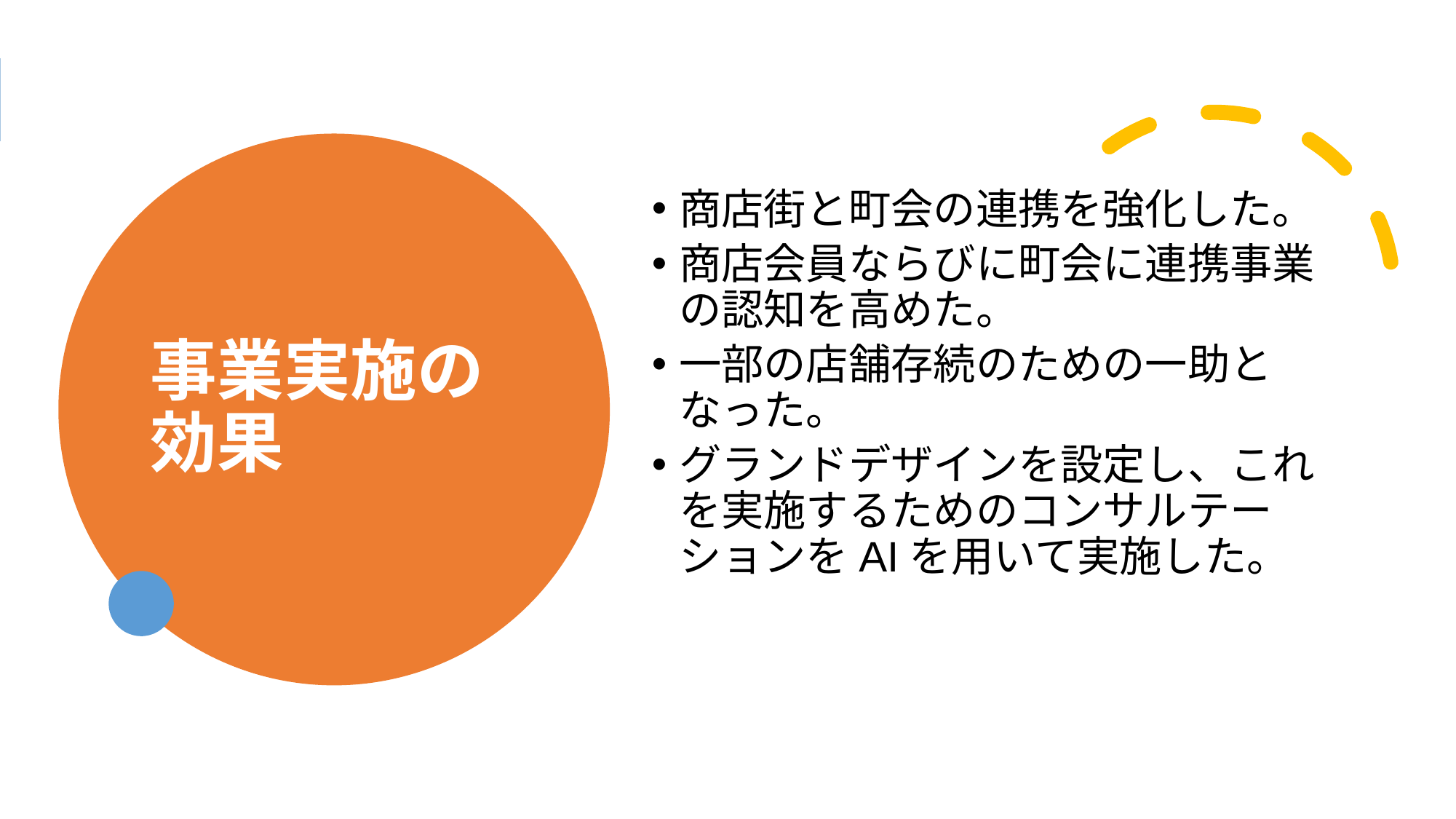

# 事業実施の効果
商店街と町会の連携を強化した。
商店会員ならびに町会に連携事業の認知を高めた。
一部の店舗存続のための一助となった。
グランドデザインを設定し、これを実施するためのコンサルテーションをAIを用いて実施した。